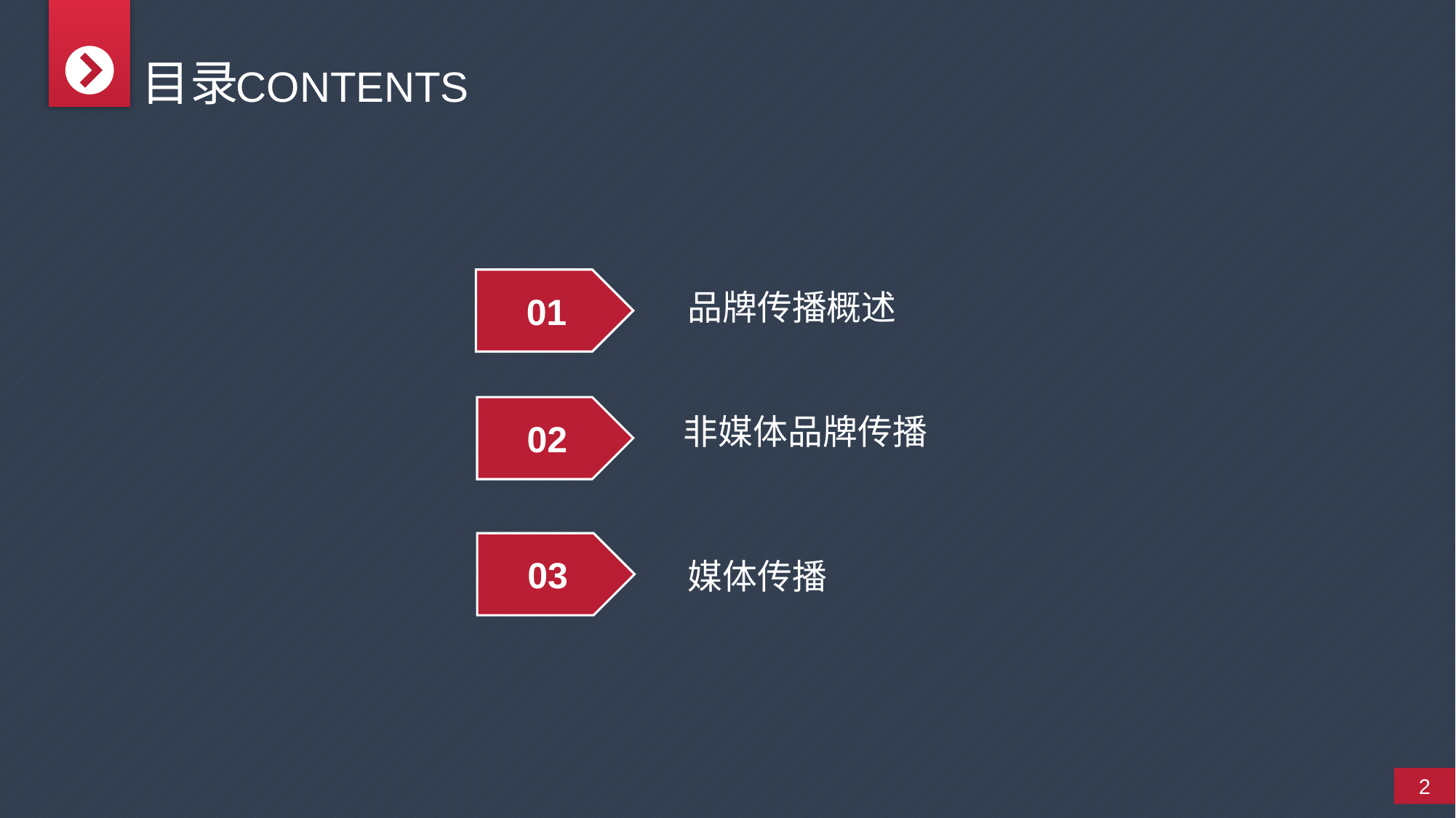

目录

CONTENTS
品牌传播概述
01
非媒体品牌传播
02
媒体传播
03